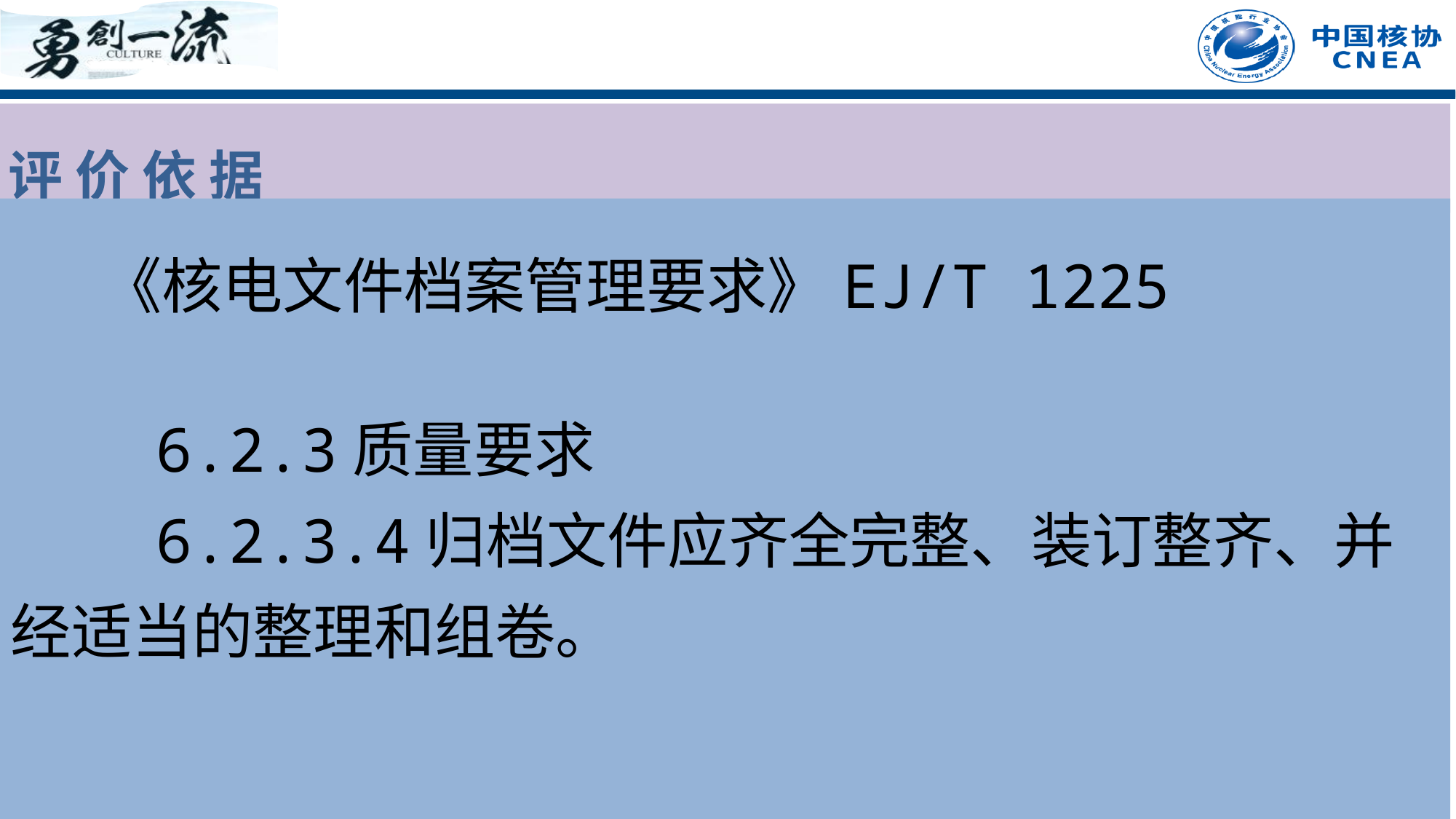

评 价 依 据
          《核电文件档案管理要求》EJ/T 1225

    6.2.3质量要求
    6.2.3.4归档文件应齐全完整、装订整齐、并经适当的整理和组卷。